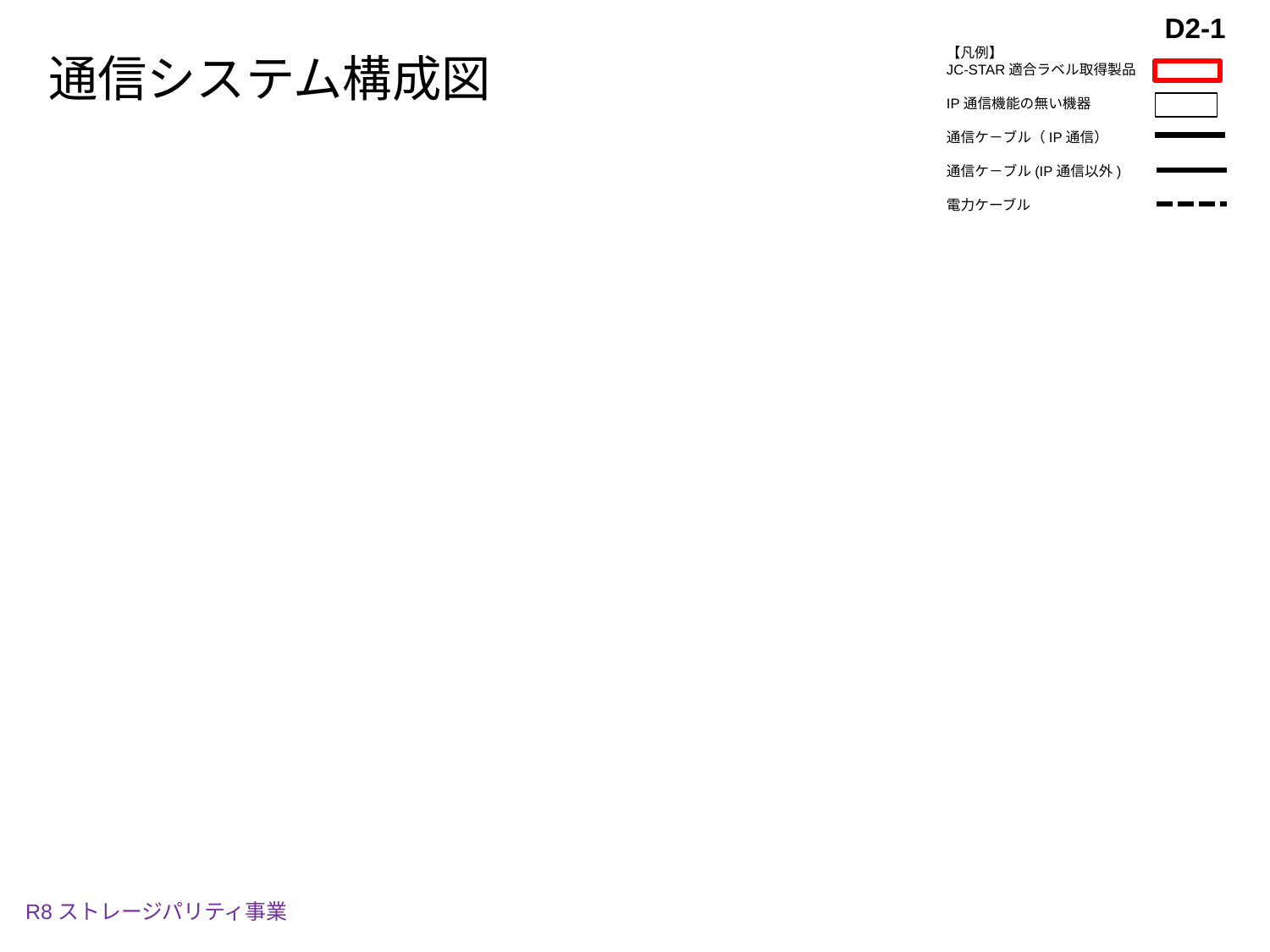

# 通信システム構成図
【凡例】
JC-STAR適合ラベル取得製品

IP通信機能の無い機器

通信ケ－ブル（IP通信）

通信ケ－ブル(IP通信以外)

電力ケーブル